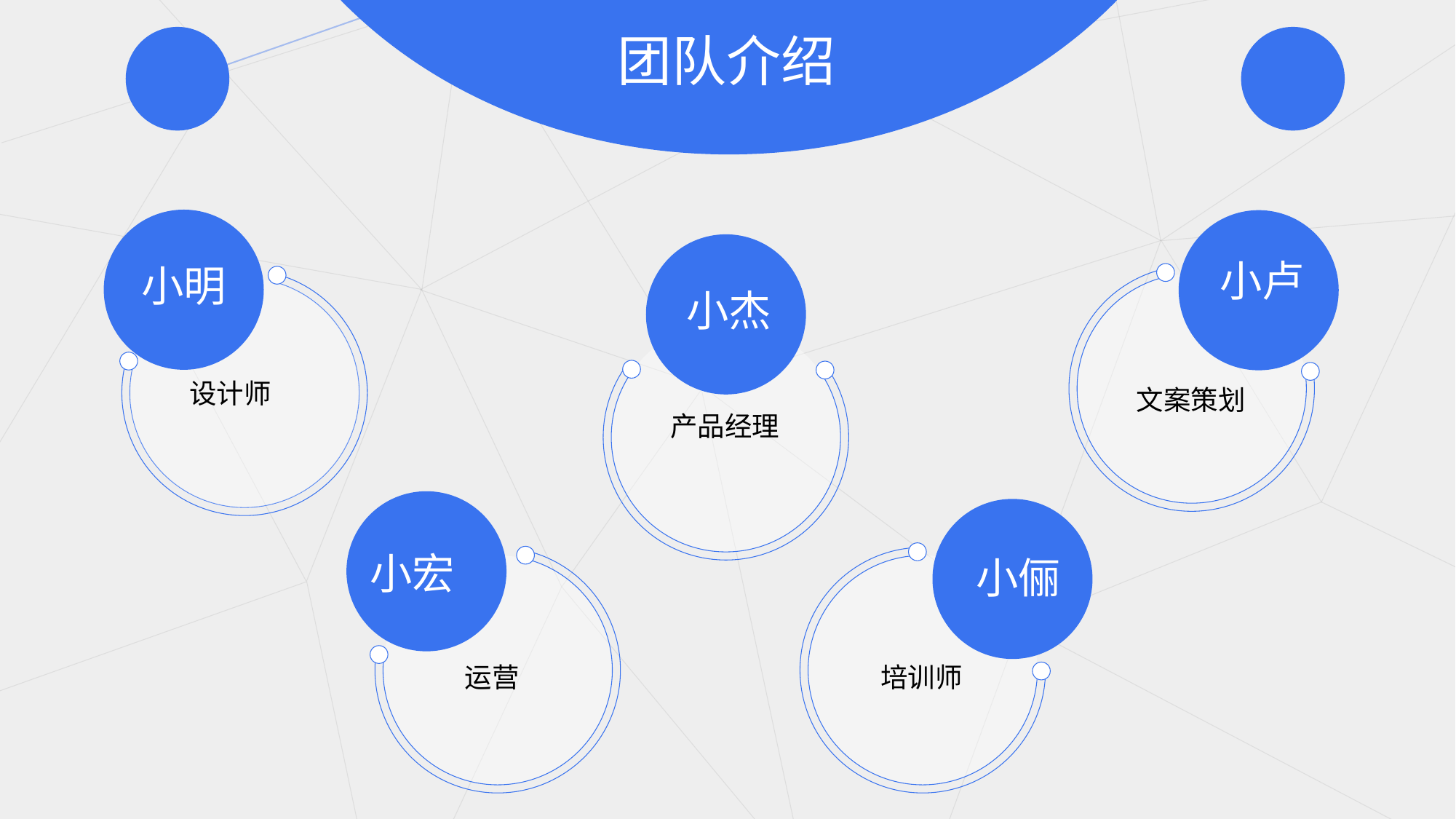

团队介绍

小卢
小明

小杰

设计师
文案策划
产品经理

小宏

小俪

运营
培训师